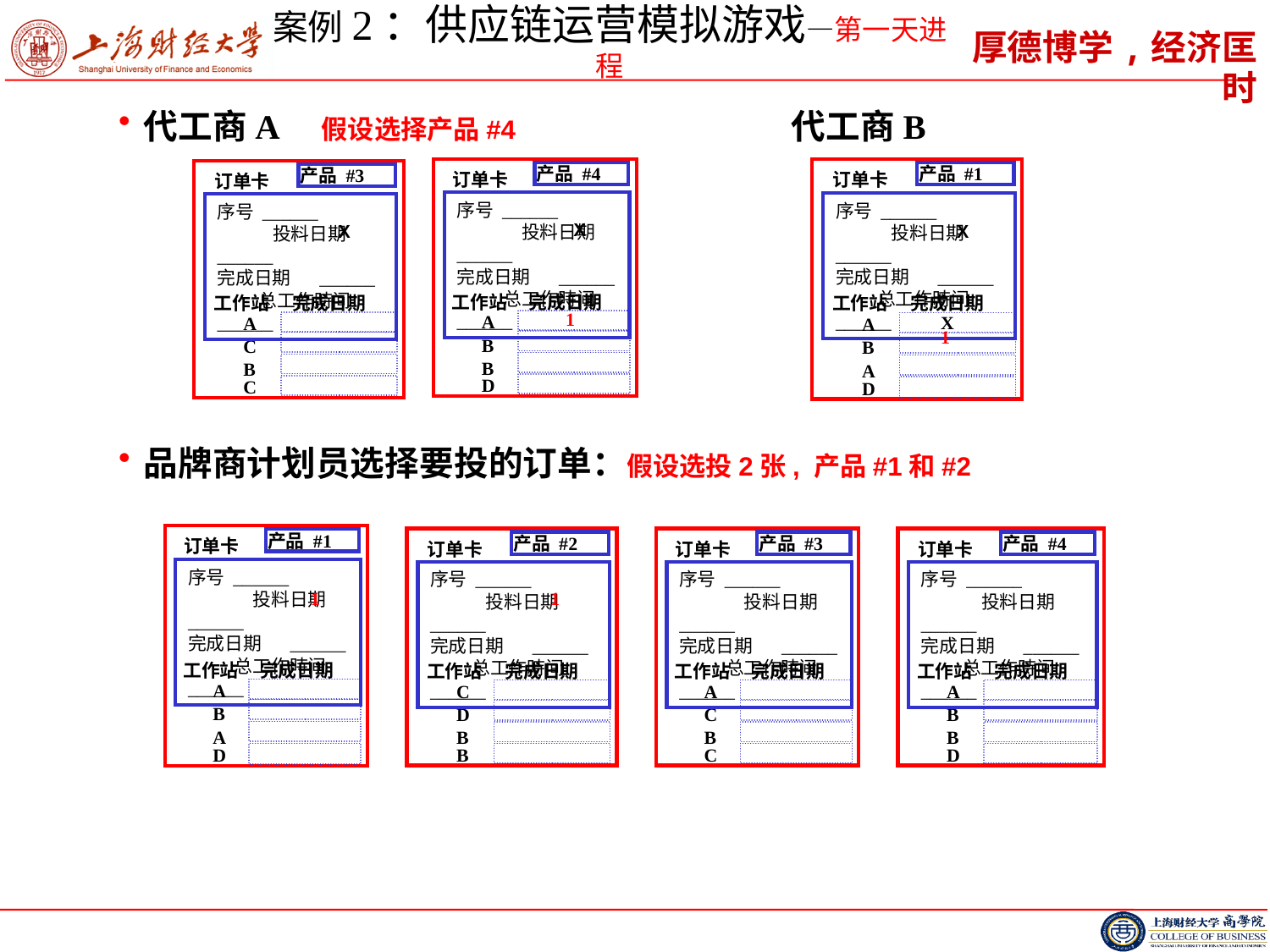

# 案例2：供应链运营模拟游戏—第一天进程
代工商A    假设选择产品#4                                         代工商B

品牌商计划员选择要投的订单：假设选投2张, 产品#1和#2

订单卡
产品 #4
序号 ______                          投料日期      ______                       完成日期      ______          总工作時间  ______
X
工作站
完成日期
A

B

B
D

订单卡
产品 #1
序号 ______                          投料日期      ______                       完成日期      ______          总工作時间  ______
X
工作站
完成日期
A

B

A
D

X

订单卡
产品 #3
序号 ______                          投料日期      ______                       完成日期      ______          总工作時间  ______
X
工作站
完成日期
A

C

B
C

1
1

订单卡
产品 #1
序号 ______                          投料日期      ______                       完成日期      ______          总工作時间  ______

工作站
完成日期
A

B

A
D

订单卡
产品 #2
序号 ______                          投料日期      ______                       完成日期      ______          总工作時间  ______

工作站
完成日期
C

D

B
B

订单卡
产品 #3
序号 ______                          投料日期      ______                       完成日期      ______          总工作時间  ______

工作站
完成日期
A

C

B
C

订单卡
产品 #4
序号 ______                          投料日期      ______                       完成日期      ______          总工作時间  ______

工作站
完成日期
A

B

B
D

1
1